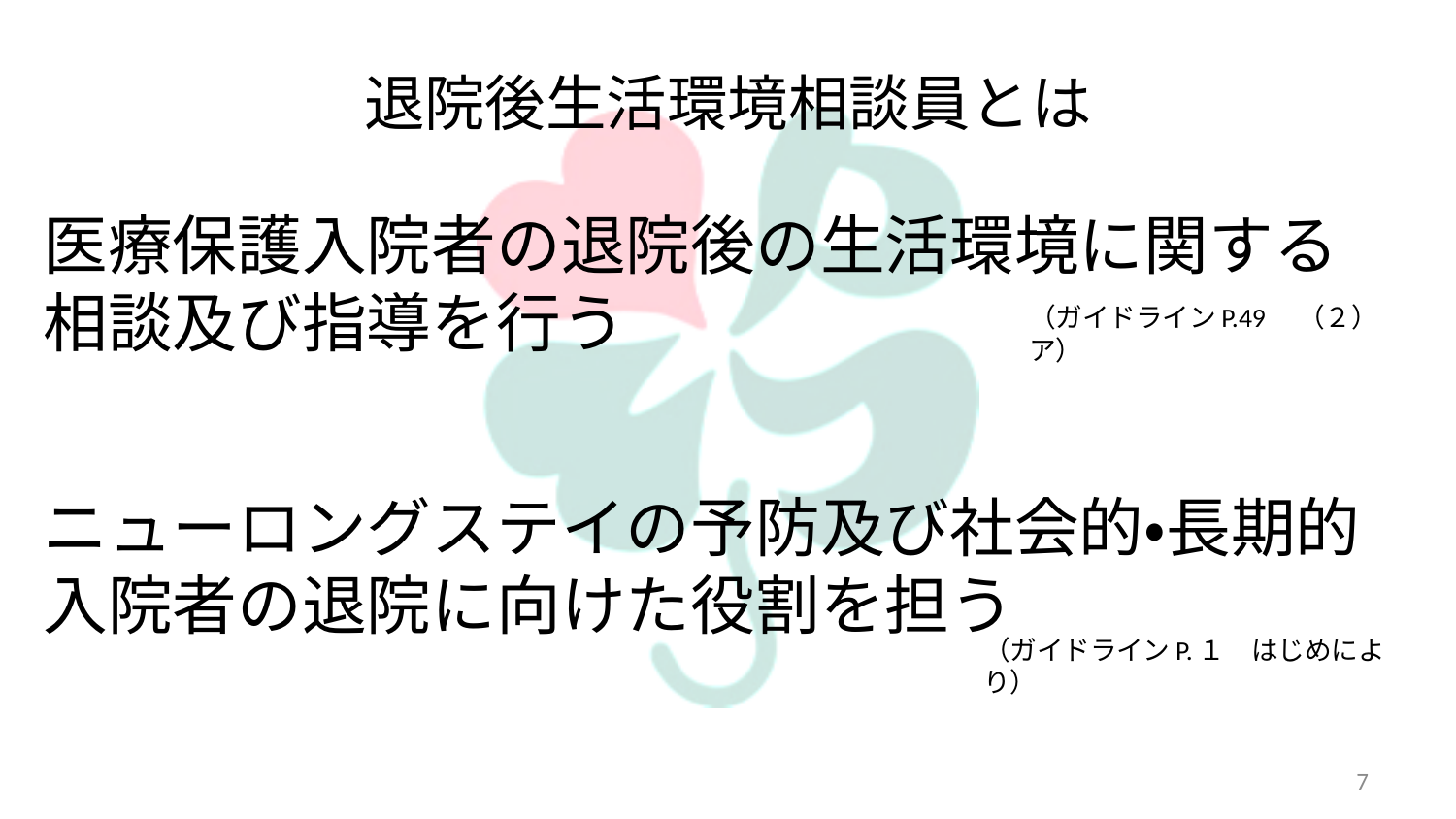

# 退院後生活環境相談員とは
医療保護入院者の退院後の生活環境に関する   相談及び指導を行う

ニューロングステイの予防及び社会的・長期的入院者の退院に向けた役割を担う
（ガイドラインP.49　（２）　ア）
（ガイドラインP.１　はじめにより）
7